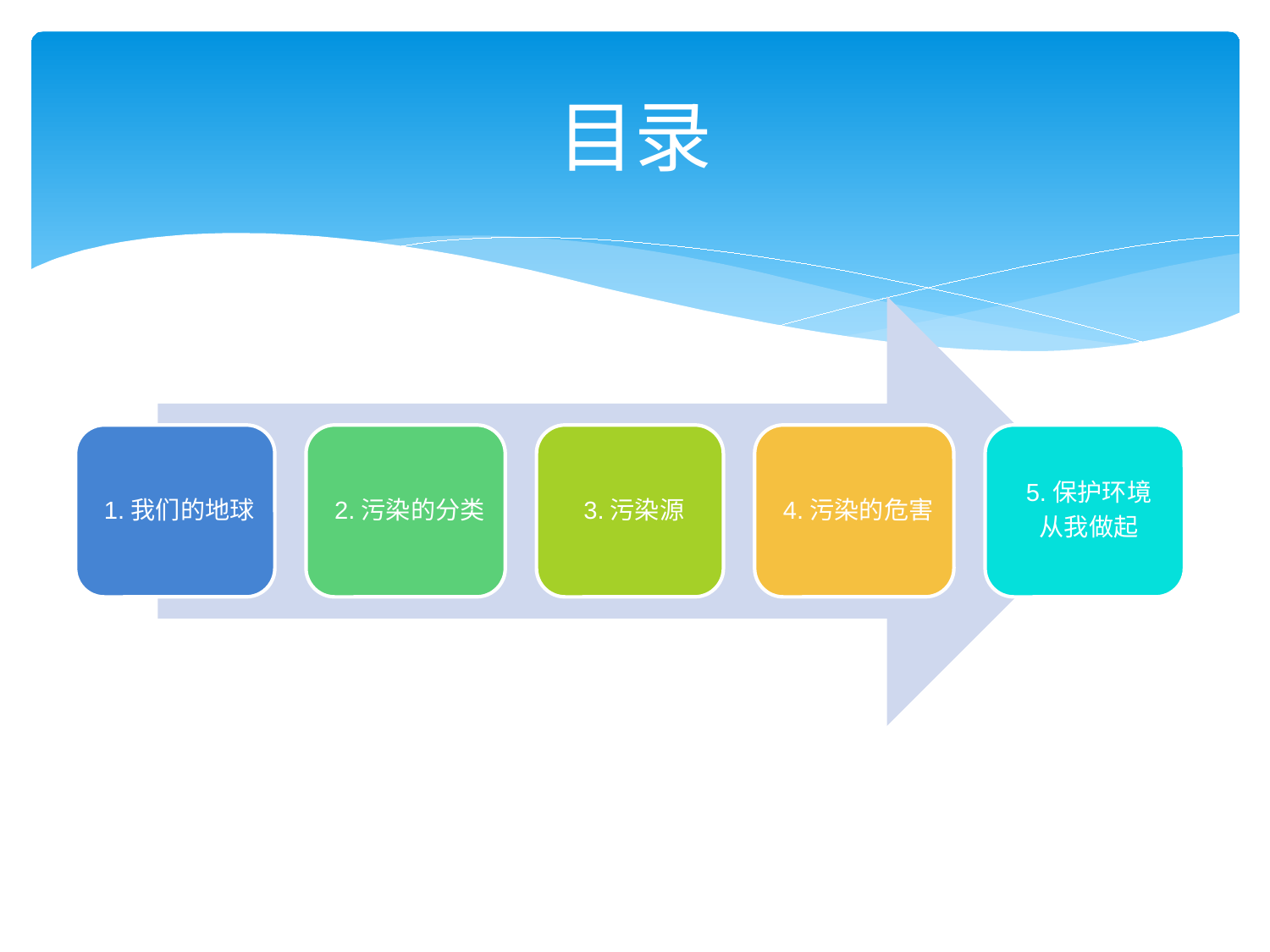

# 目录
1.我们的地球
2.污染的分类
3.污染源
4.污染的危害
5.保护环境
从我做起